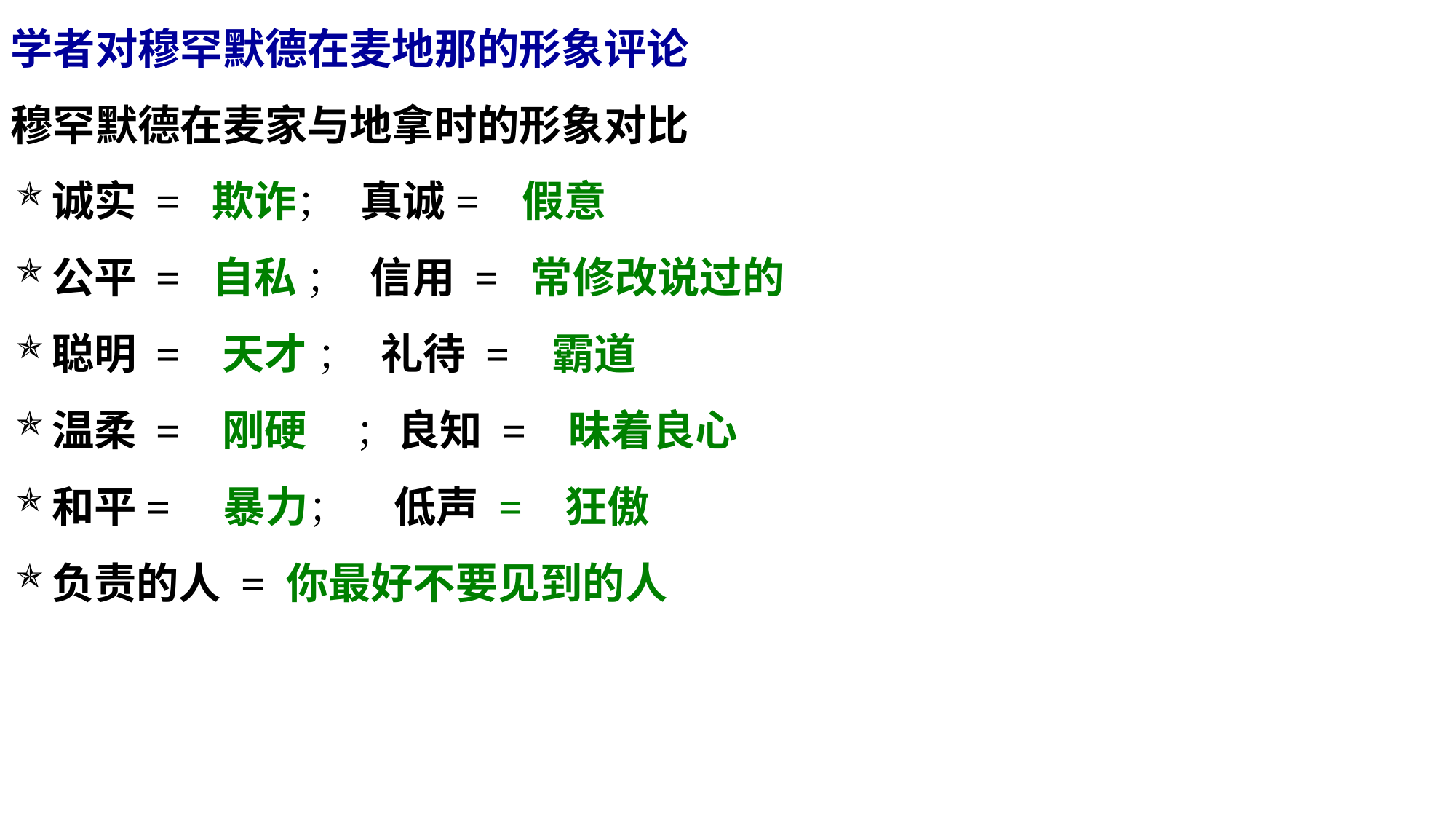

学者对穆罕默德在麦地那的形象评论
穆罕默德在麦家与地拿时的形象对比
诚实 =  欺诈；  真诚=   假意
公平 =  自私 ；  信用 =  常修改说过的
聪明 =   天才 ；  礼待 =   霸道
温柔 =   刚硬     ；良知 =   昧着良心
和平=    暴力；    低声 =   狂傲
负责的人 = 你最好不要见到的人